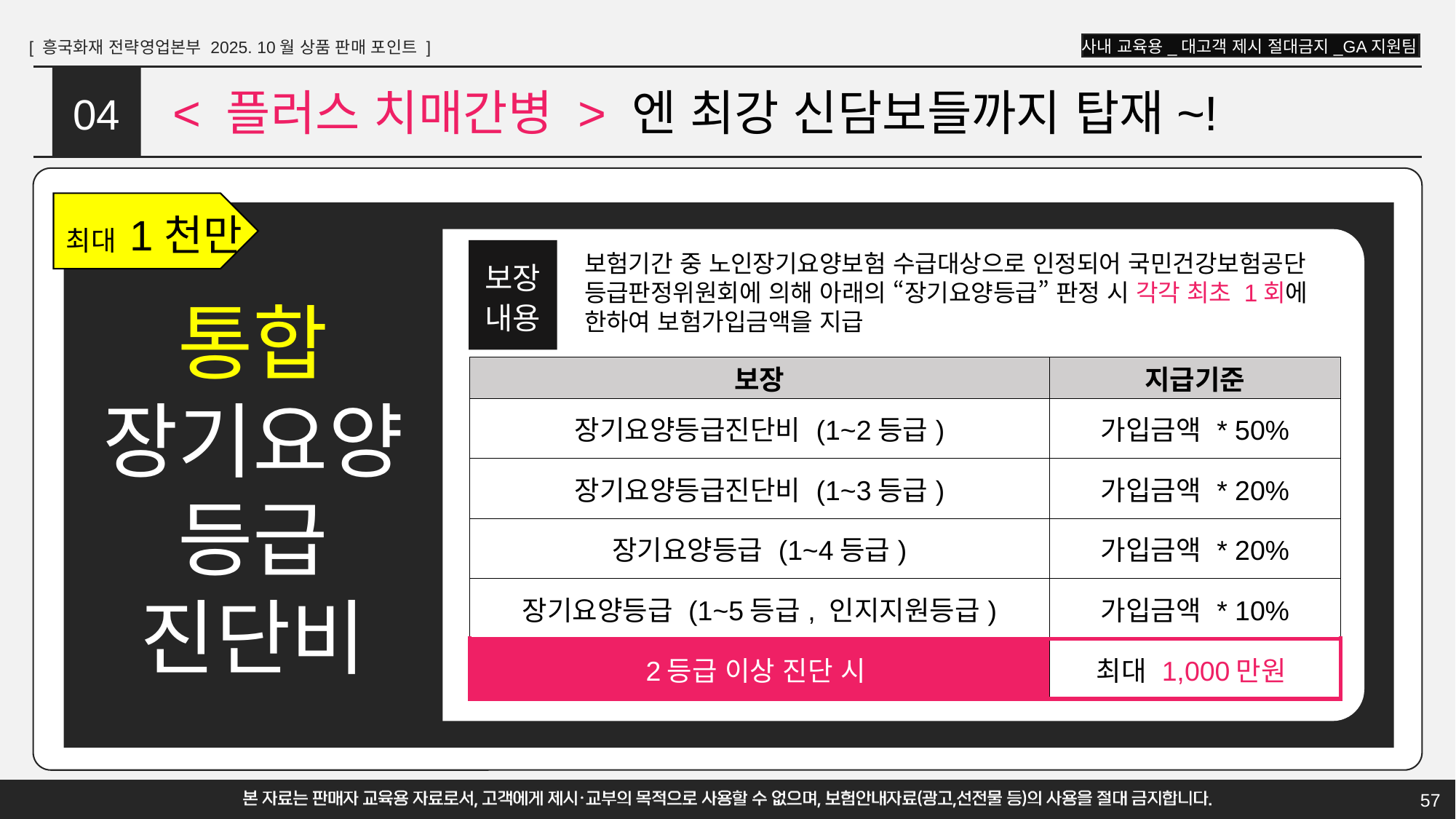

# < 플러스 치매간병 > 엔 최강 신담보들까지 탑재~!
04

최대 1천만

보험기간 중 노인장기요양보험 수급대상으로 인정되어 국민건강보험공단
등급판정위원회에 의해 아래의 “장기요양등급” 판정 시 각각 최초 1회에
한하여 보험가입금액을 지급
보장
내용
통합
장기요양
등급
진단비
| 보장 | 지급기준 |
| --- | --- |
| 장기요양등급진단비 (1~2등급) | 가입금액 \* 50% |
| 장기요양등급진단비 (1~3등급) | 가입금액 \* 20% |
| 장기요양등급 (1~4등급) | 가입금액 \* 20% |
| 장기요양등급 (1~5등급, 인지지원등급) | 가입금액 \* 10% |
| 2등급 이상 진단 시 | 최대 1,000만원 |
57